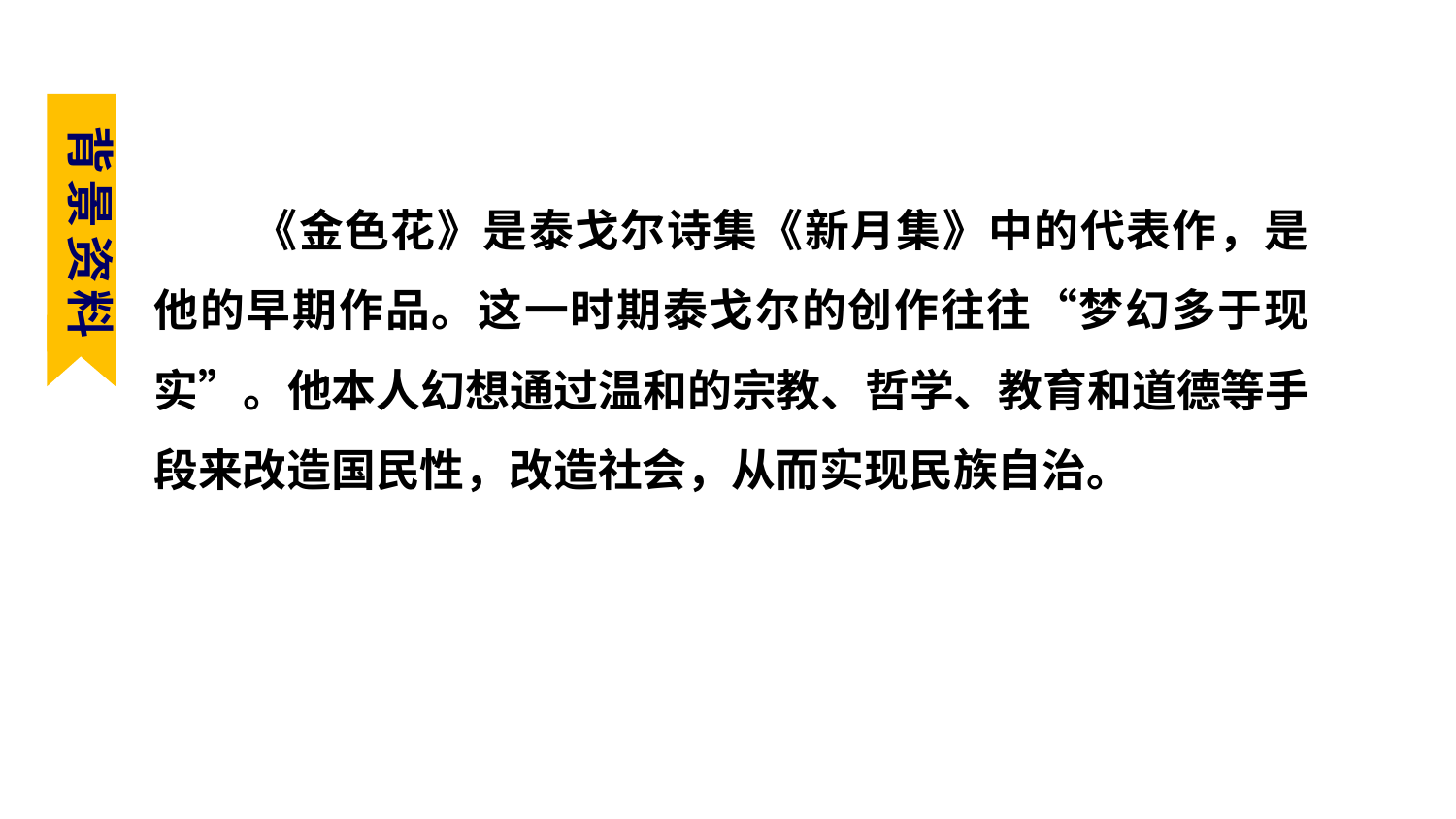

预习资料速查

背景资料
《金色花》是泰戈尔诗集《新月集》中的代表作，是他的早期作品。这一时期泰戈尔的创作往往“梦幻多于现实”。他本人幻想通过温和的宗教、哲学、教育和道德等手段来改造国民性，改造社会，从而实现民族自治。